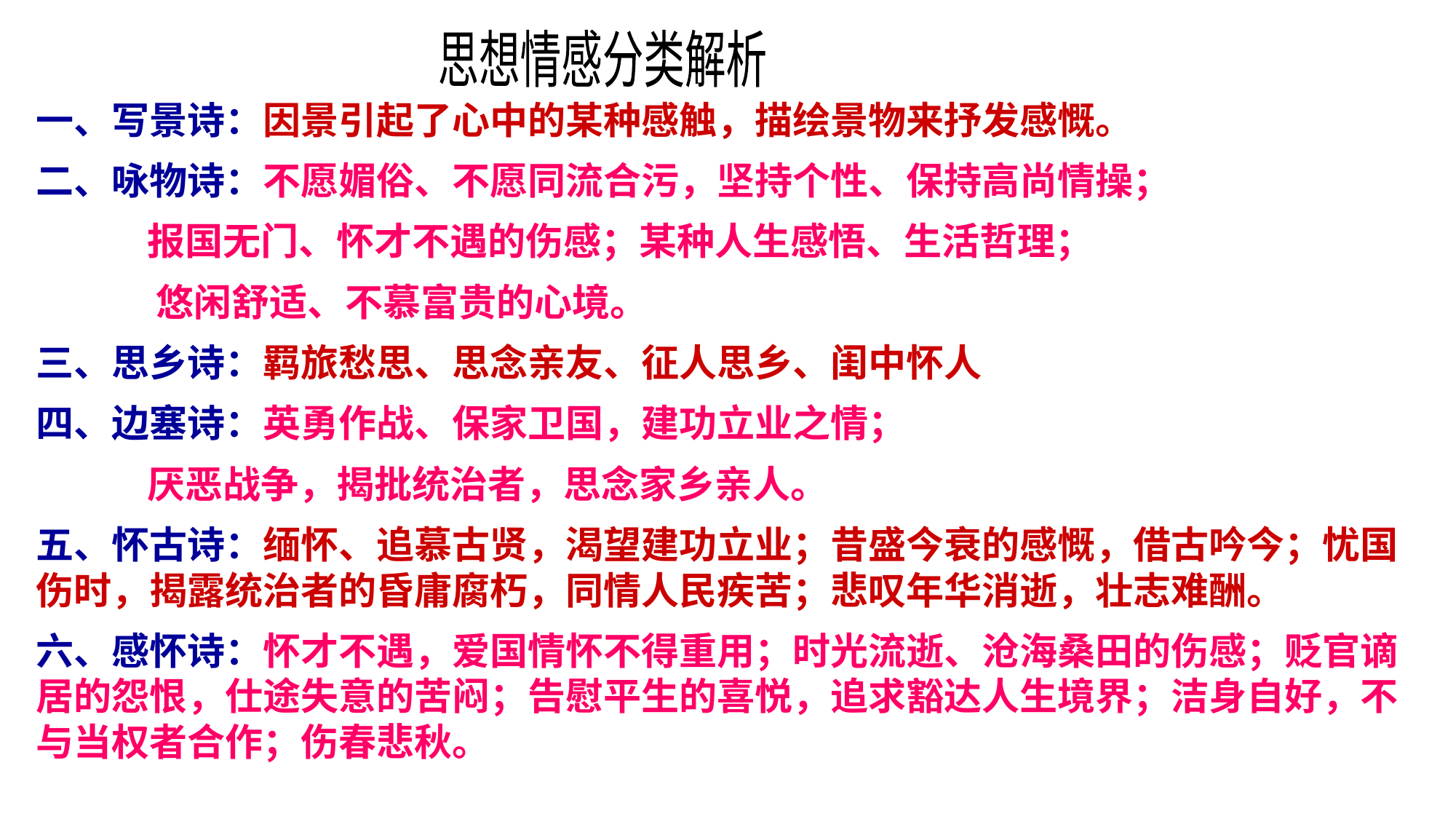

思想情感分类解析

一、写景诗：因景引起了心中的某种感触，描绘景物来抒发感慨。
二、咏物诗：不愿媚俗、不愿同流合污，坚持个性、保持高尚情操；
            报国无门、怀才不遇的伤感；某种人生感悟、生活哲理；
             悠闲舒适、不慕富贵的心境。
三、思乡诗：羁旅愁思、思念亲友、征人思乡、闺中怀人
四、边塞诗：英勇作战、保家卫国，建功立业之情；
            厌恶战争，揭批统治者，思念家乡亲人。
五、怀古诗：缅怀、追慕古贤，渴望建功立业；昔盛今衰的感慨，借古吟今；忧国伤时，揭露统治者的昏庸腐朽，同情人民疾苦；悲叹年华消逝，壮志难酬。
六、感怀诗：怀才不遇，爱国情怀不得重用；时光流逝、沧海桑田的伤感；贬官谪居的怨恨，仕途失意的苦闷；告慰平生的喜悦，追求豁达人生境界；洁身自好，不与当权者合作；伤春悲秋。